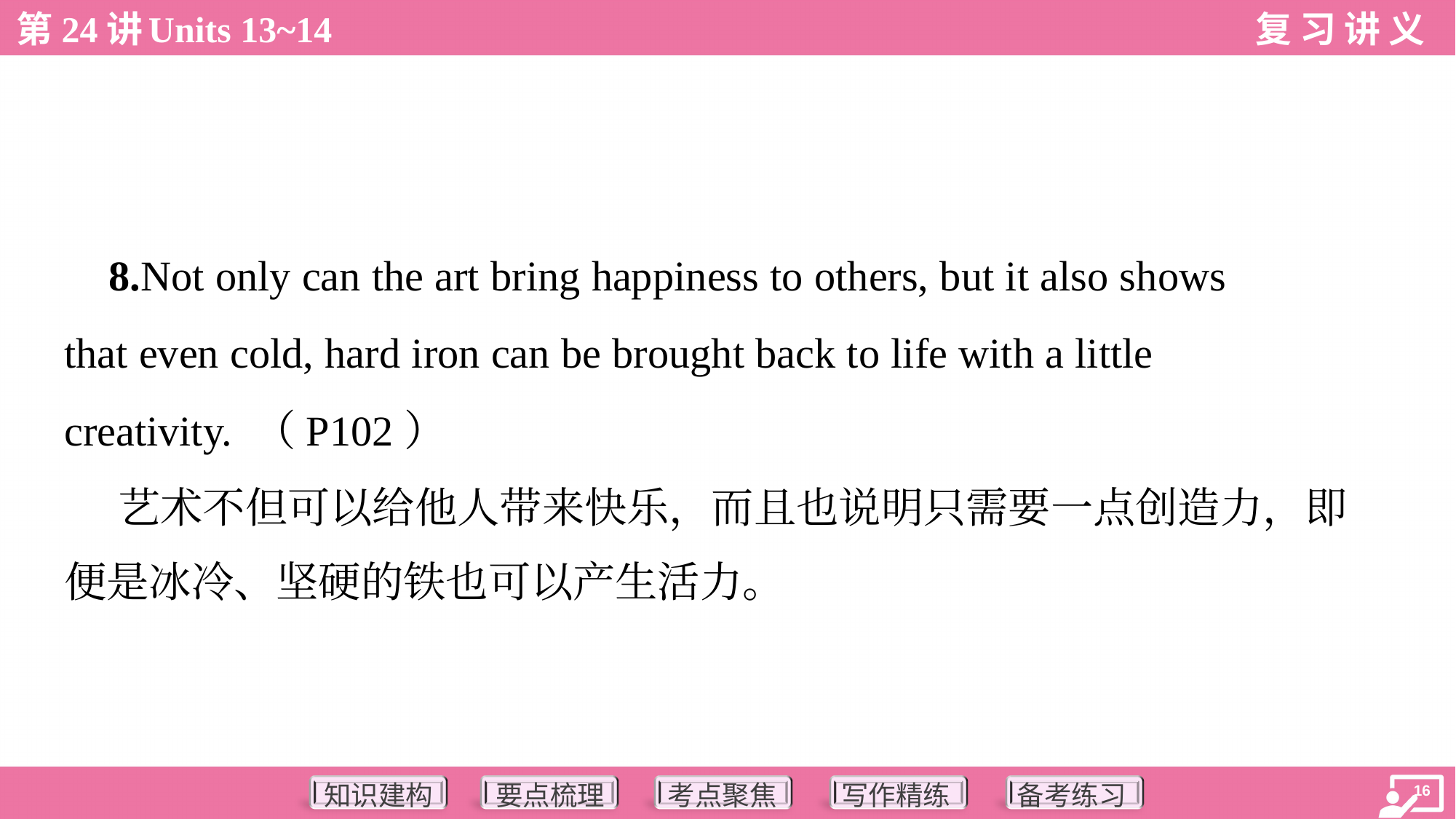

8.Not only can the art bring happiness to others, but it also shows
that even cold, hard iron can be brought back to life with a little
creativity. （P102）
    艺术不但可以给他人带来快乐，而且也说明只需要一点创造力，即
便是冰冷、坚硬的铁也可以产生活力。